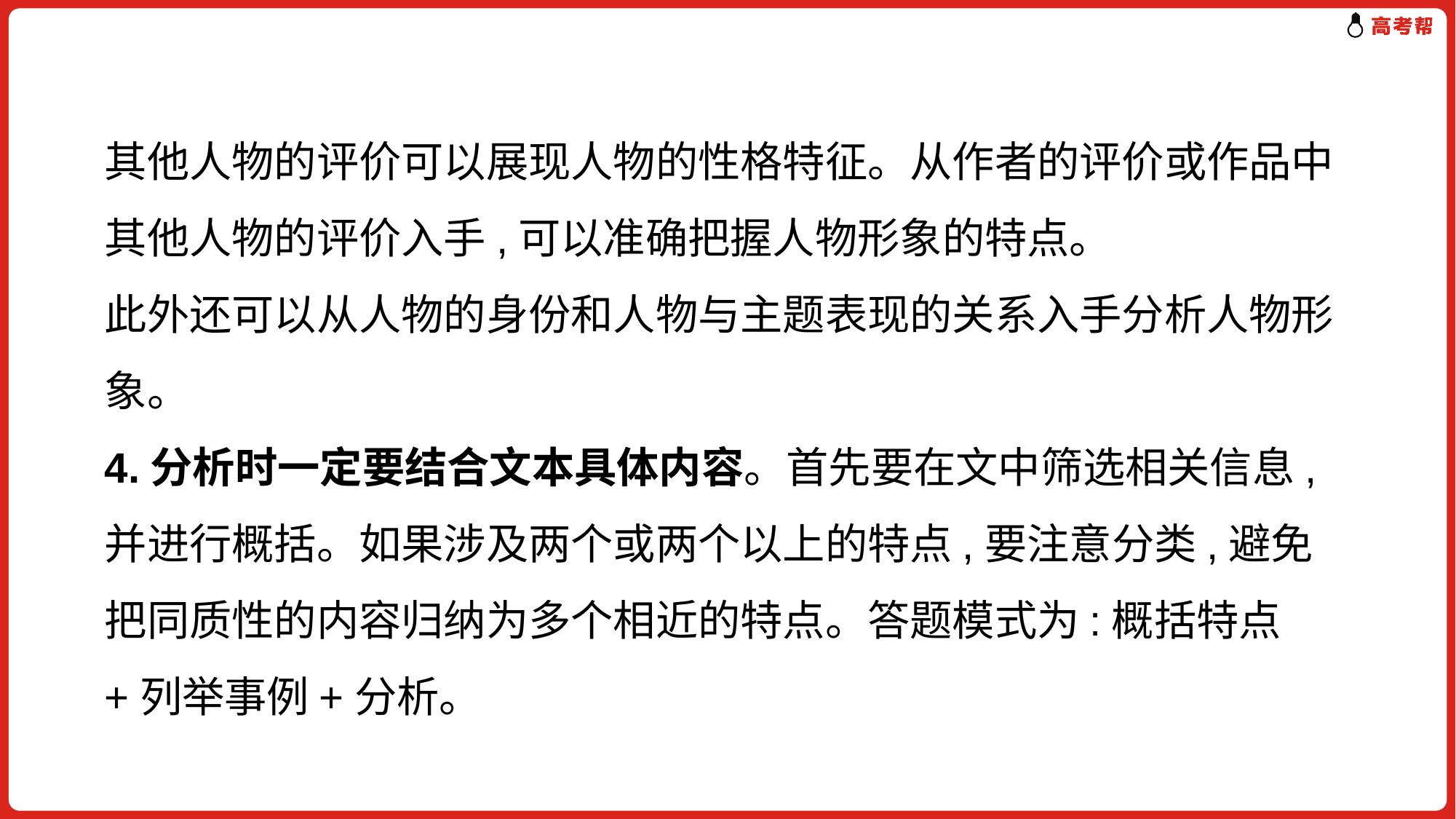

其他人物的评价可以展现人物的性格特征。从作者的评价或作品中其他人物的评价入手,可以准确把握人物形象的特点。
此外还可以从人物的身份和人物与主题表现的关系入手分析人物形象。
4.分析时一定要结合文本具体内容。首先要在文中筛选相关信息,并进行概括。如果涉及两个或两个以上的特点,要注意分类,避免把同质性的内容归纳为多个相近的特点。答题模式为:概括特点+列举事例+分析。